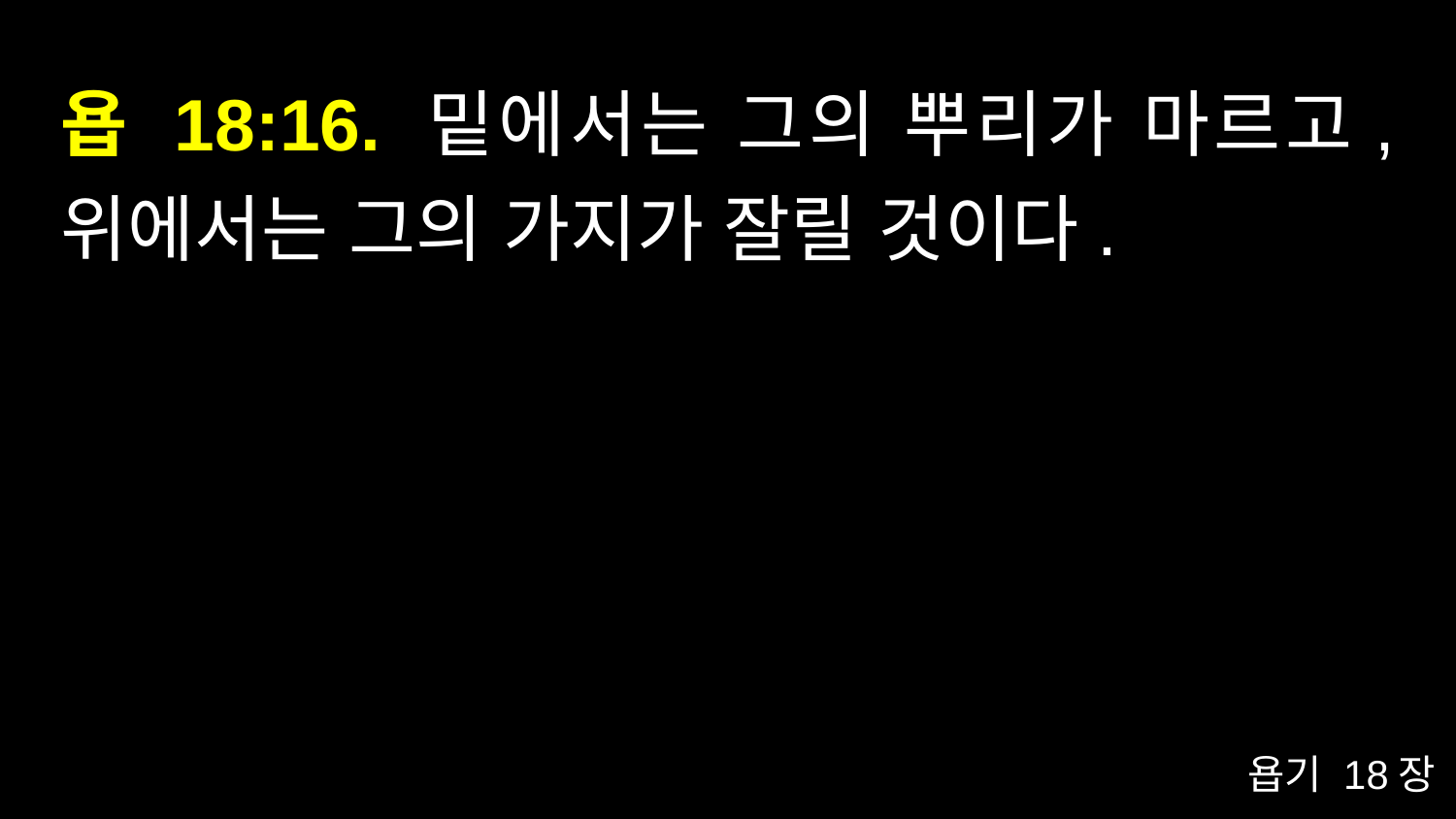

# 욥 18:16. 밑에서는 그의 뿌리가 마르고, 위에서는 그의 가지가 잘릴 것이다.
욥기 18장